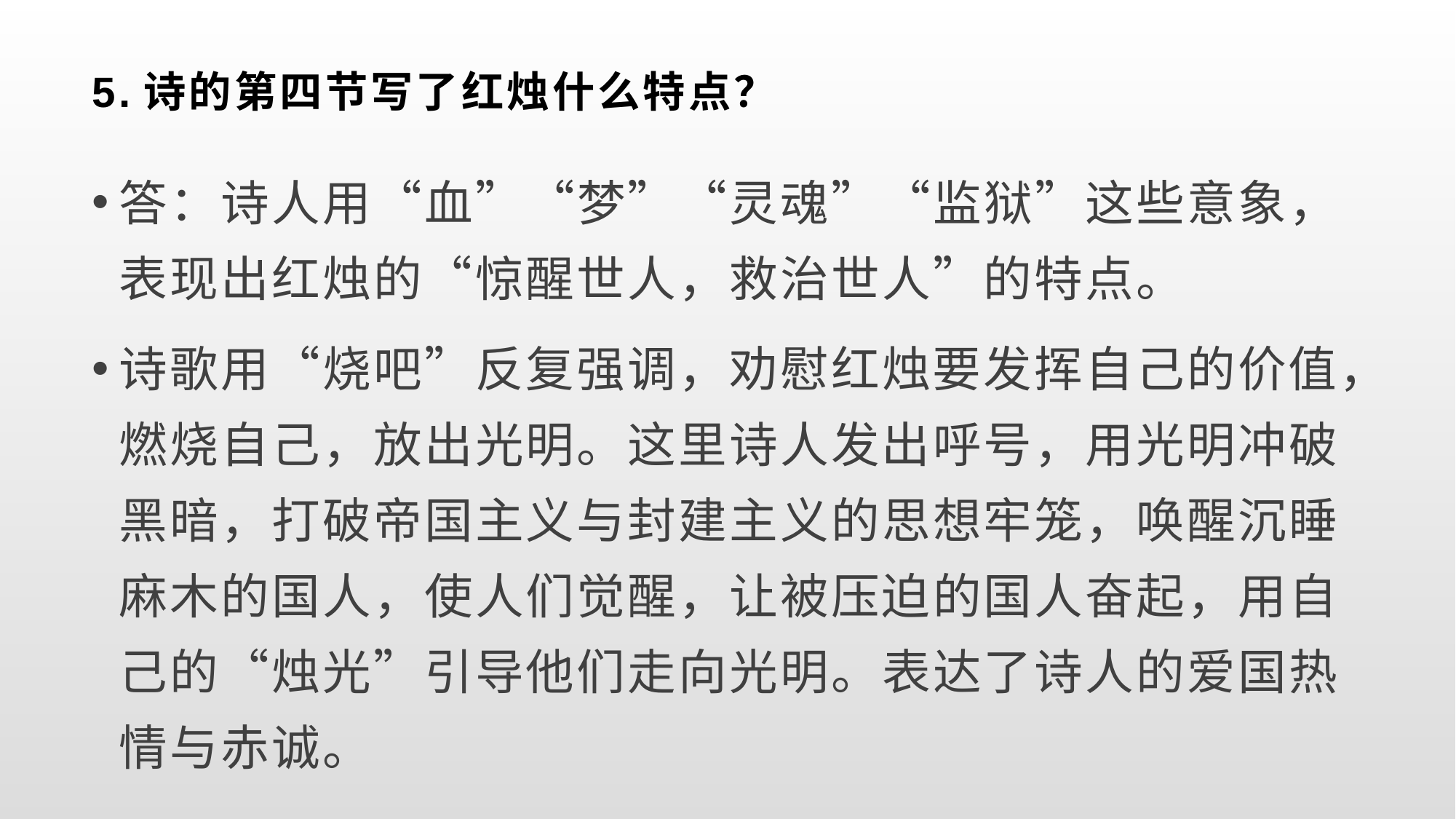

# 5.诗的第四节写了红烛什么特点？
答：诗人用“血”“梦”“灵魂”“监狱”这些意象，表现出红烛的“惊醒世人，救治世人”的特点。
诗歌用“烧吧”反复强调，劝慰红烛要发挥自己的价值，燃烧自己，放出光明。这里诗人发出呼号，用光明冲破黑暗，打破帝国主义与封建主义的思想牢笼，唤醒沉睡麻木的国人，使人们觉醒，让被压迫的国人奋起，用自己的“烛光”引导他们走向光明。表达了诗人的爱国热情与赤诚。